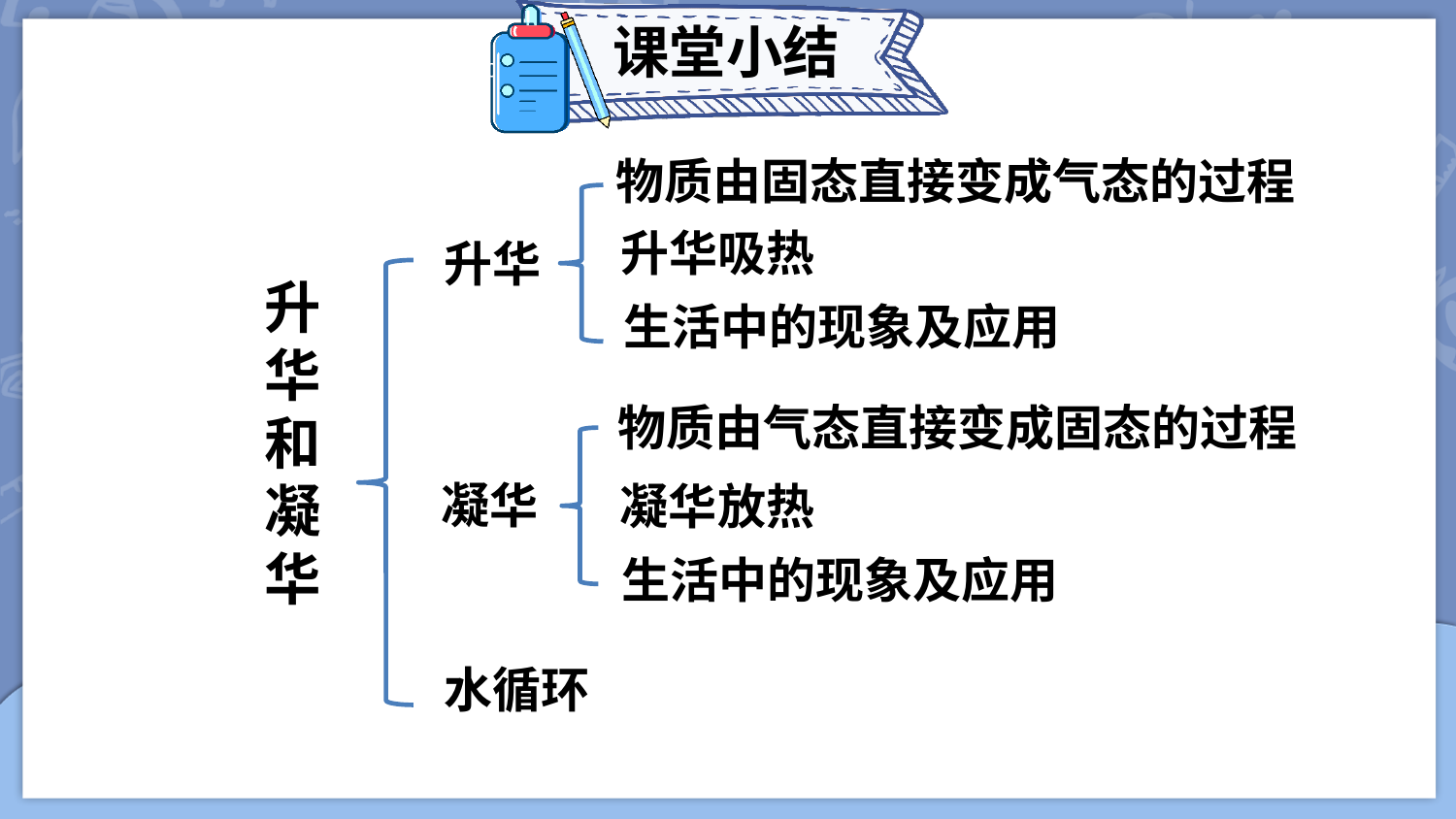

课堂小结
物质由固态直接变成气态的过程

升华吸热
升华

升华和凝华
生活中的现象及应用
物质由气态直接变成固态的过程

凝华
凝华放热
生活中的现象及应用
水循环